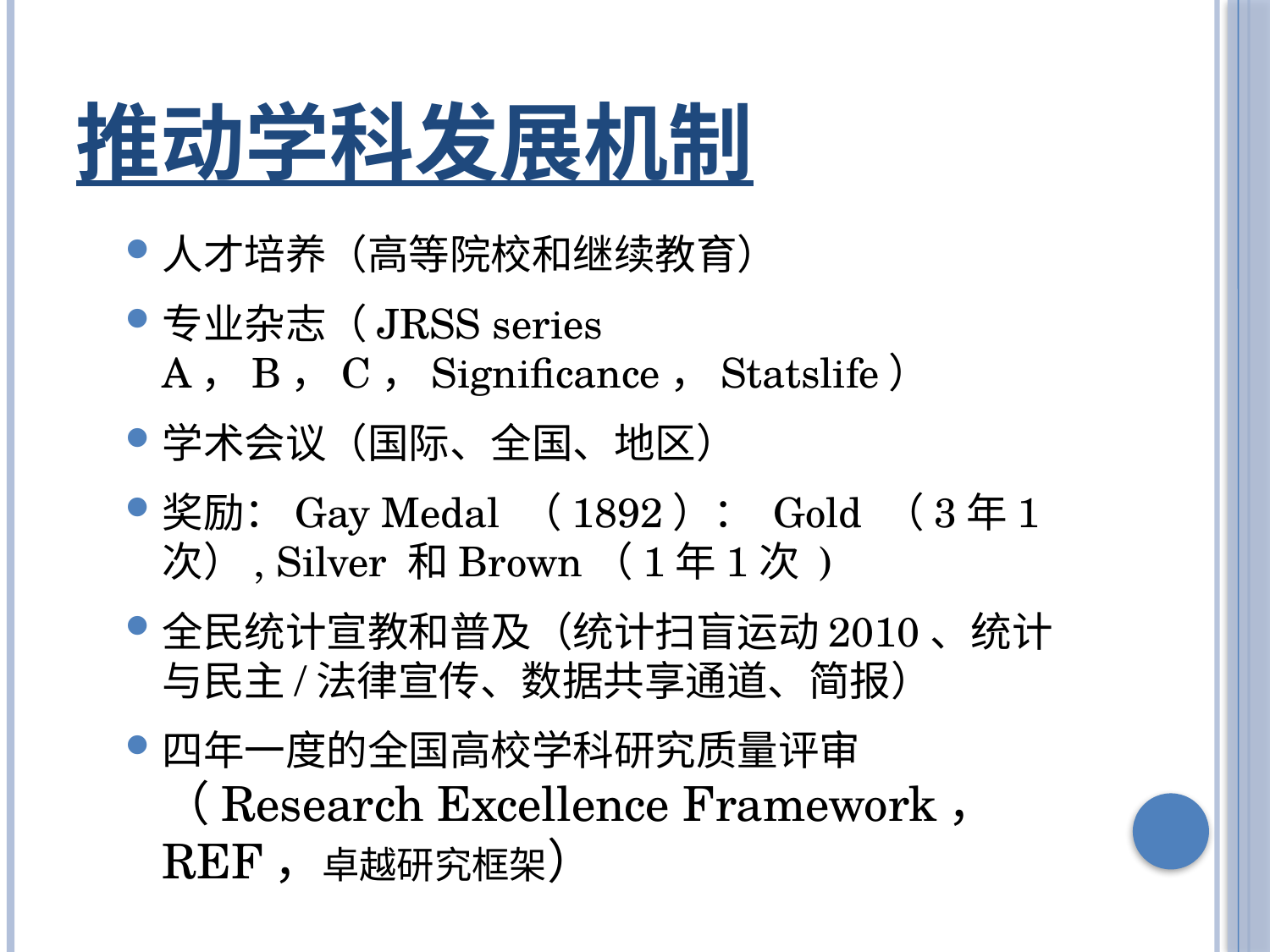

# 推动学科发展机制
人才培养（高等院校和继续教育）
专业杂志（JRSS series A，B，C，Significance，Statslife）
学术会议（国际、全国、地区）
奖励：Gay Medal （1892）： Gold （3年1次）, Silver 和Brown（1年1次 )
全民统计宣教和普及（统计扫盲运动2010、统计与民主/法律宣传、数据共享通道、简报）
四年一度的全国高校学科研究质量评审（Research Excellence Framework， REF，卓越研究框架）